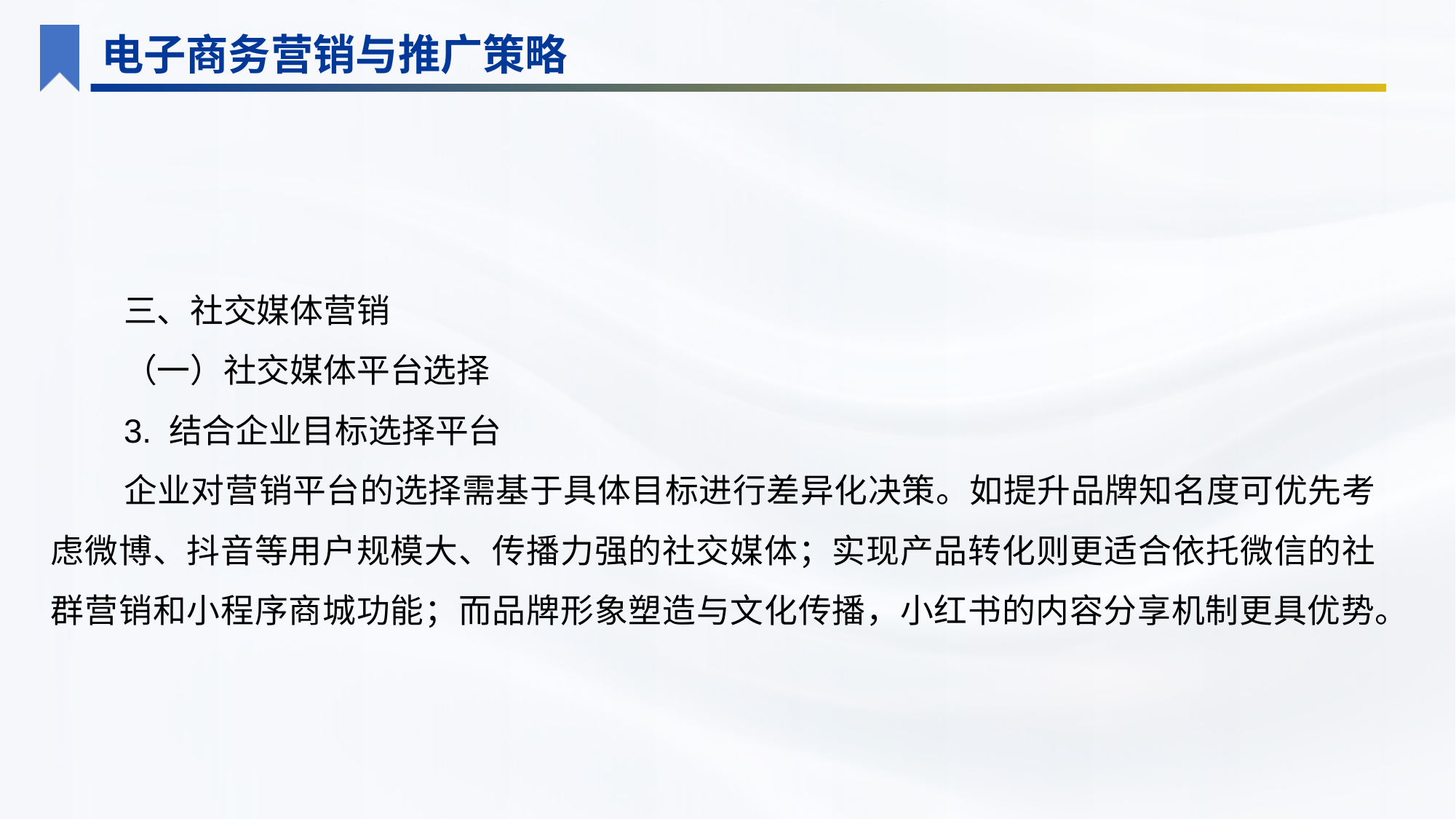

电子商务营销与推广策略
三、社交媒体营销
（一）社交媒体平台选择
3. 结合企业目标选择平台
企业对营销平台的选择需基于具体目标进行差异化决策。如提升品牌知名度可优先考虑微博、抖音等用户规模大、传播力强的社交媒体；实现产品转化则更适合依托微信的社群营销和小程序商城功能；而品牌形象塑造与文化传播，小红书的内容分享机制更具优势。